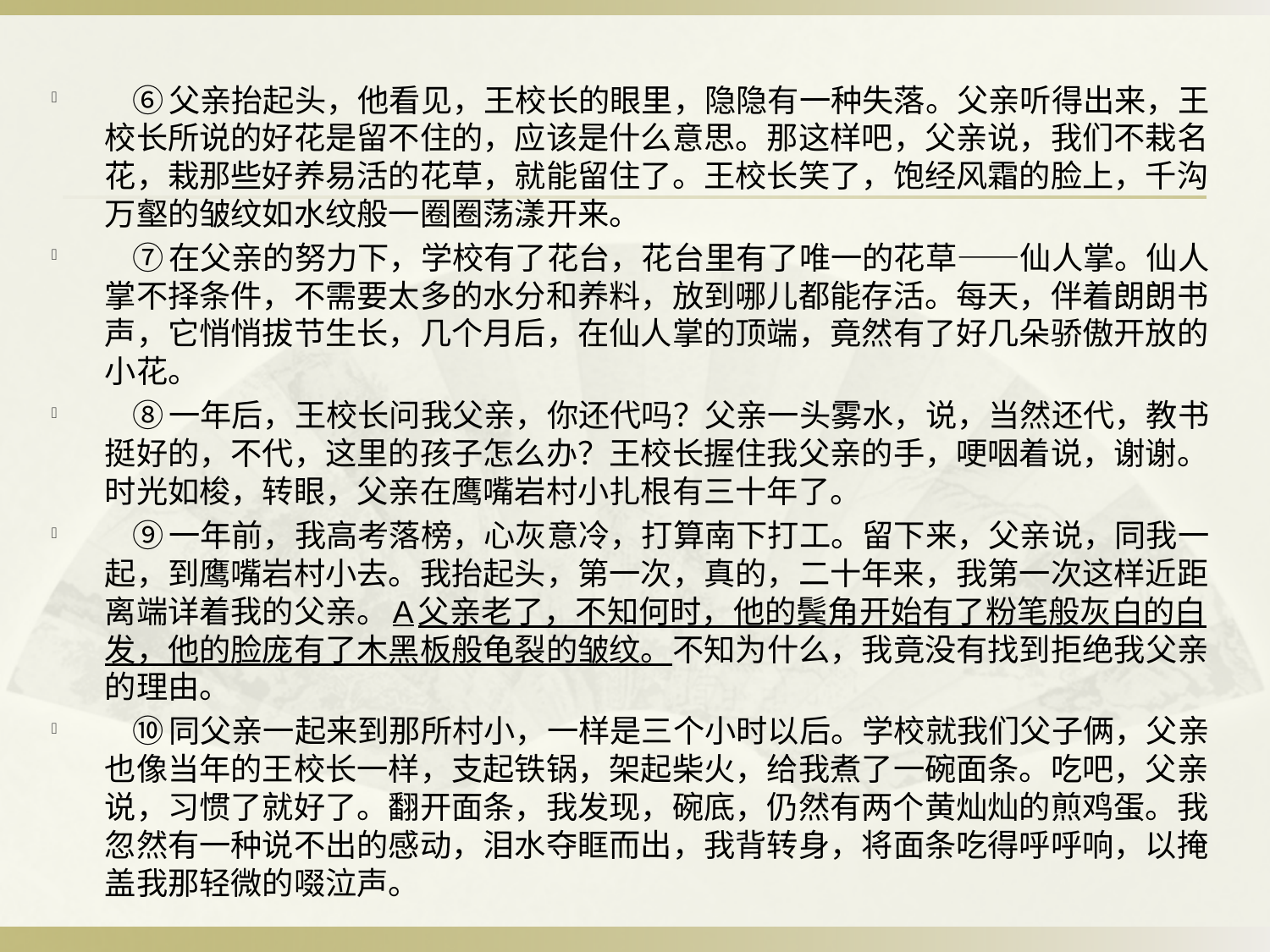

⑥父亲抬起头，他看见，王校长的眼里，隐隐有一种失落。父亲听得出来，王校长所说的好花是留不住的，应该是什么意思。那这样吧，父亲说，我们不栽名花，栽那些好养易活的花草，就能留住了。王校长笑了，饱经风霜的脸上，千沟万壑的皱纹如水纹般一圈圈荡漾开来。
    ⑦在父亲的努力下，学校有了花台，花台里有了唯一的花草——仙人掌。仙人掌不择条件，不需要太多的水分和养料，放到哪儿都能存活。每天，伴着朗朗书声，它悄悄拔节生长，几个月后，在仙人掌的顶端，竟然有了好几朵骄傲开放的小花。
    ⑧一年后，王校长问我父亲，你还代吗？父亲一头雾水，说，当然还代，教书挺好的，不代，这里的孩子怎么办？王校长握住我父亲的手，哽咽着说，谢谢。时光如梭，转眼，父亲在鹰嘴岩村小扎根有三十年了。
    ⑨一年前，我高考落榜，心灰意冷，打算南下打工。留下来，父亲说，同我一起，到鹰嘴岩村小去。我抬起头，第一次，真的，二十年来，我第一次这样近距离端详着我的父亲。A父亲老了，不知何时，他的鬓角开始有了粉笔般灰白的白发，他的脸庞有了木黑板般龟裂的皱纹。不知为什么，我竟没有找到拒绝我父亲的理由。
    ⑩同父亲一起来到那所村小，一样是三个小时以后。学校就我们父子俩，父亲也像当年的王校长一样，支起铁锅，架起柴火，给我煮了一碗面条。吃吧，父亲说，习惯了就好了。翻开面条，我发现，碗底，仍然有两个黄灿灿的煎鸡蛋。我忽然有一种说不出的感动，泪水夺眶而出，我背转身，将面条吃得呼呼响，以掩盖我那轻微的啜泣声。